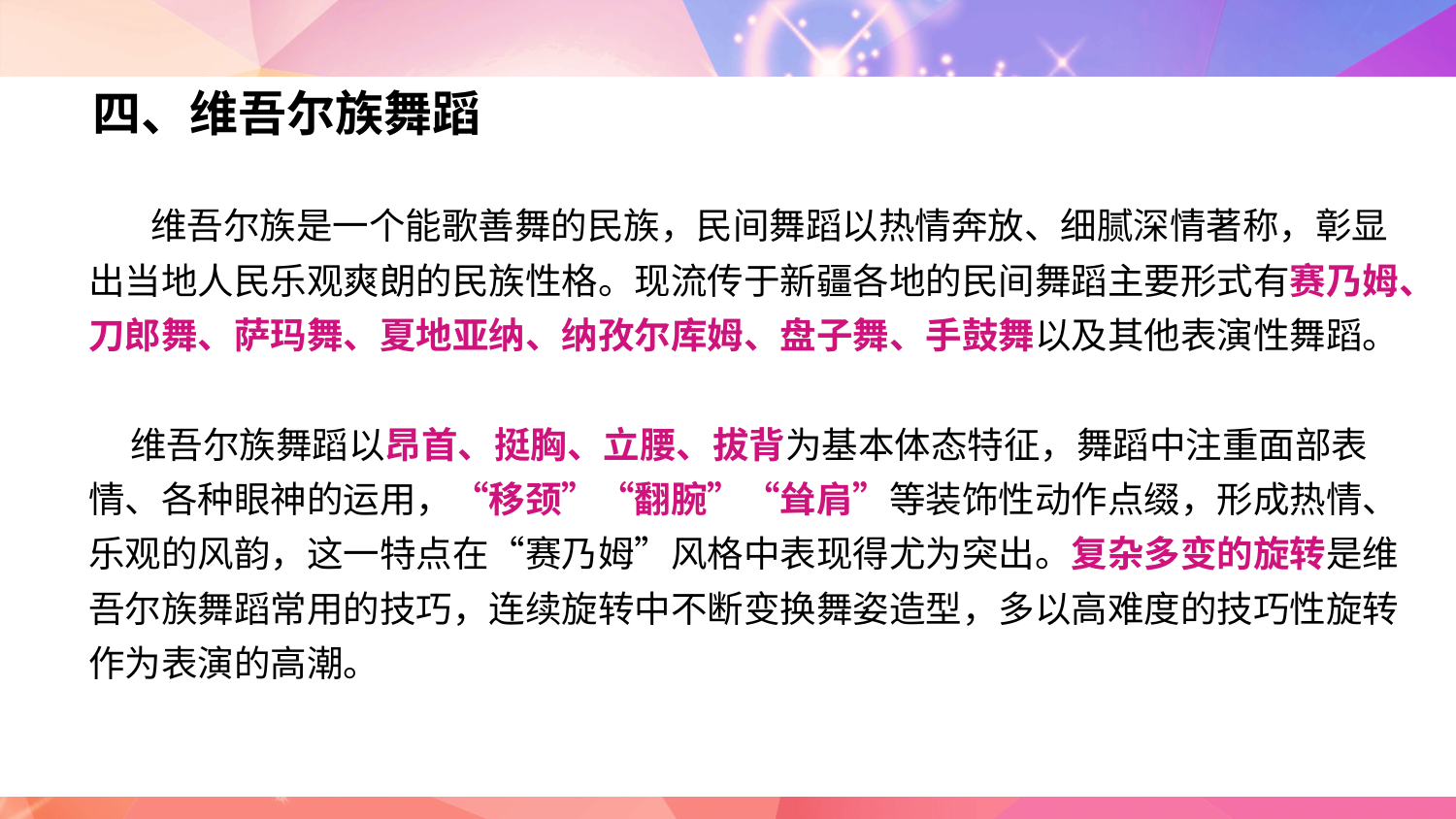

四、维吾尔族舞蹈
      维吾尔族是一个能歌善舞的民族，民间舞蹈以热情奔放、细腻深情著称，彰显出当地人民乐观爽朗的民族性格。现流传于新疆各地的民间舞蹈主要形式有赛乃姆、刀郎舞、萨玛舞、夏地亚纳、纳孜尔库姆、盘子舞、手鼓舞以及其他表演性舞蹈。
    维吾尔族舞蹈以昂首、挺胸、立腰、拔背为基本体态特征，舞蹈中注重面部表情、各种眼神的运用，“移颈”“翻腕”“耸肩”等装饰性动作点缀，形成热情、乐观的风韵，这一特点在“赛乃姆”风格中表现得尤为突出。复杂多变的旋转是维吾尔族舞蹈常用的技巧，连续旋转中不断变换舞姿造型，多以高难度的技巧性旋转作为表演的高潮。